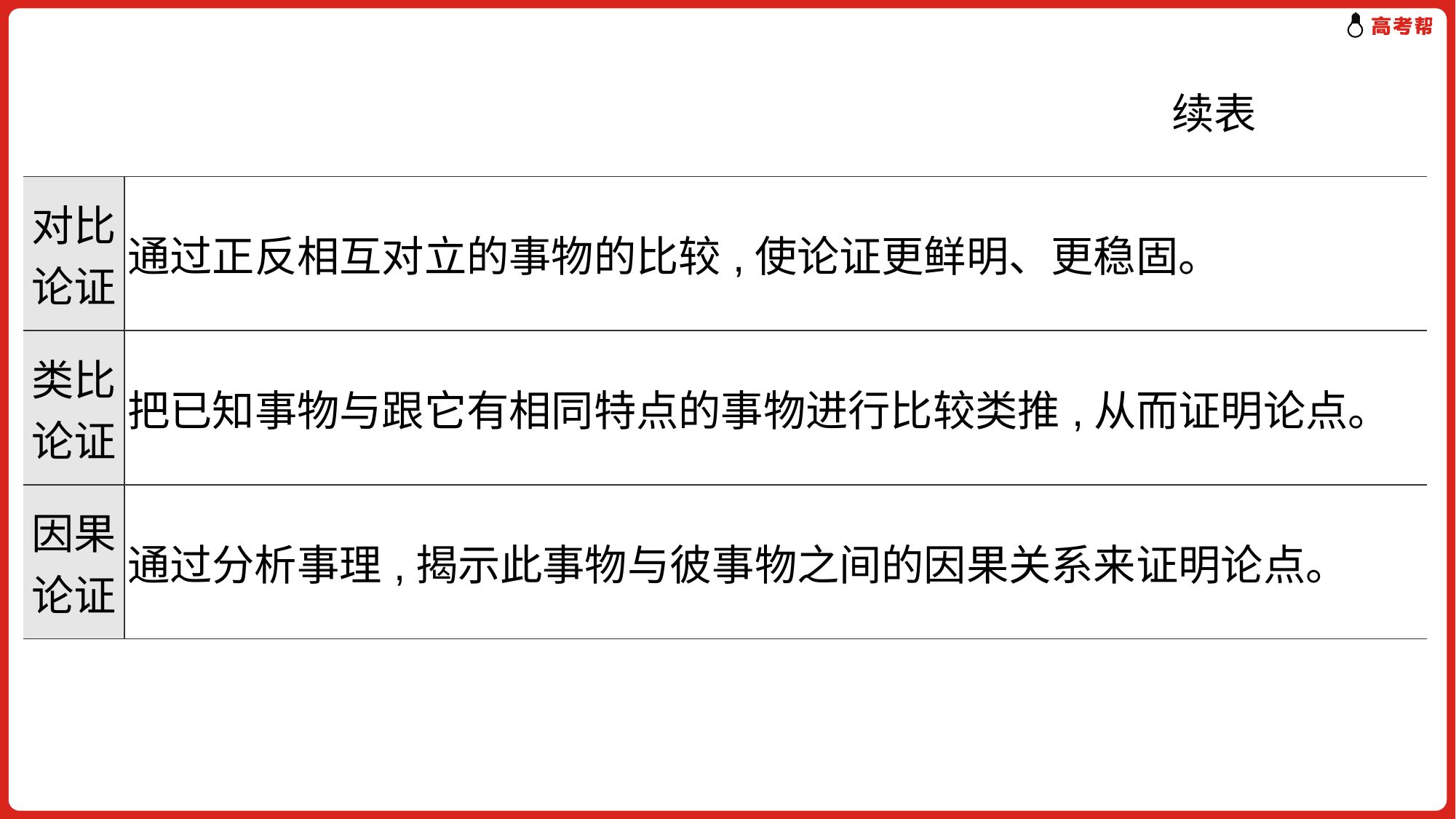

续表
| 对比论证 | 通过正反相互对立的事物的比较,使论证更鲜明、更稳固。 |
| --- | --- |
| 类比论证 | 把已知事物与跟它有相同特点的事物进行比较类推,从而证明论点。 |
| 因果论证 | 通过分析事理,揭示此事物与彼事物之间的因果关系来证明论点。 |